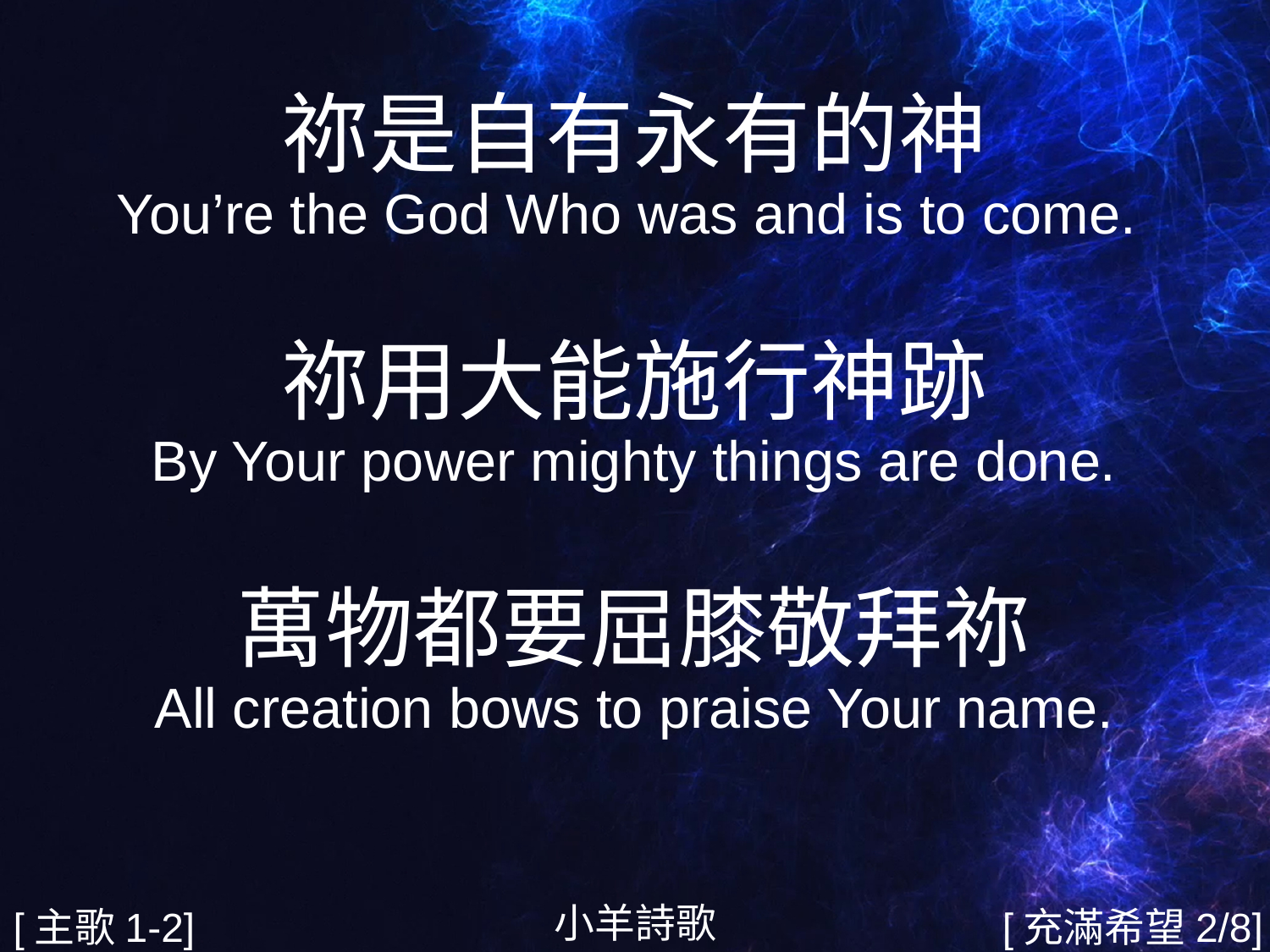

祢是自有永有的神
You’re the God Who was and is to come.

祢用大能施行神跡
By Your power mighty things are done.

萬物都要屈膝敬拜祢
All creation bows to praise Your name.

#

小羊詩歌
[主歌1-2]
[充滿希望2/8]